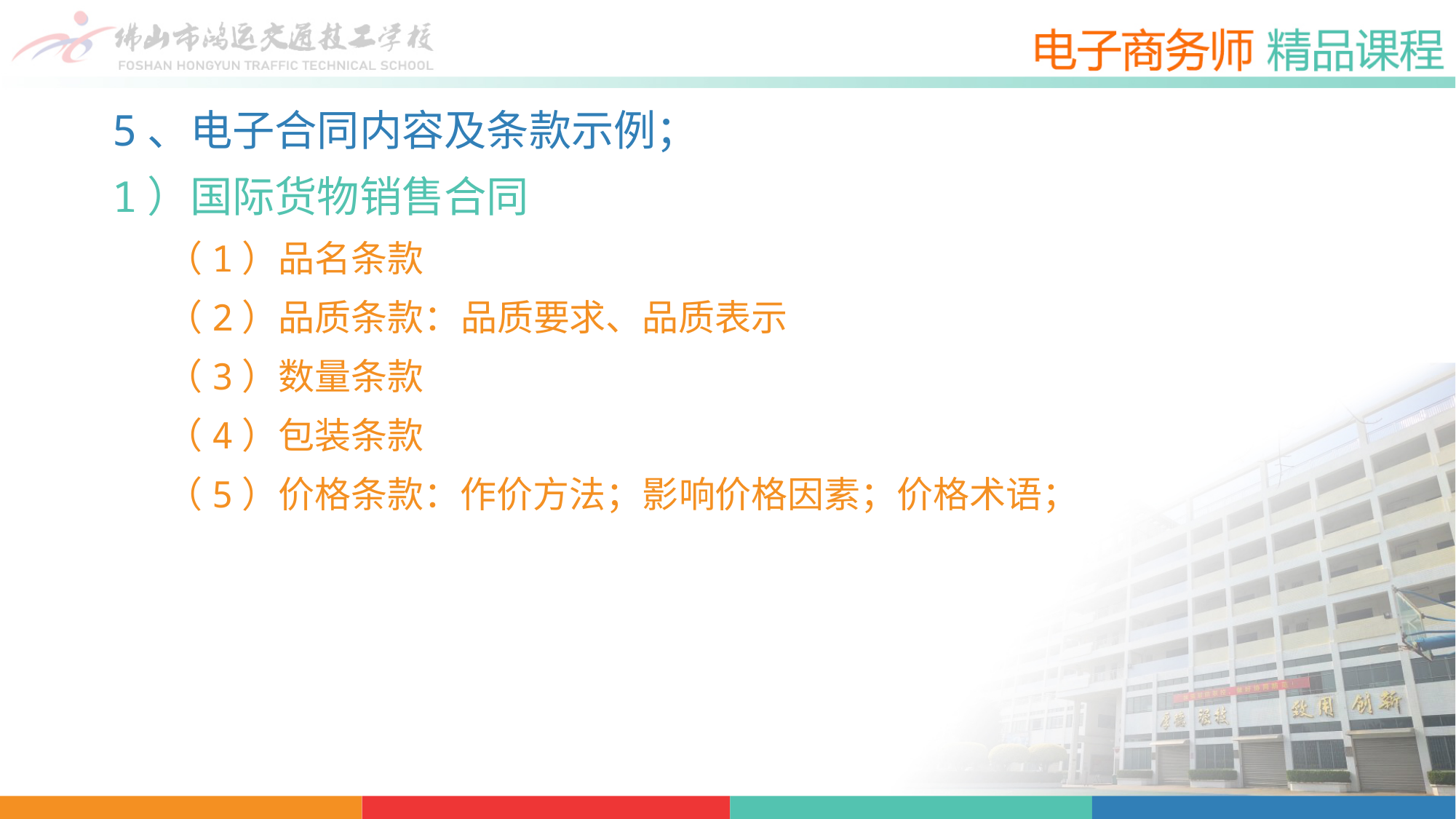

5、电子合同内容及条款示例；
1）国际货物销售合同
（1）品名条款
（2）品质条款：品质要求、品质表示
（3）数量条款
（4）包装条款
（5）价格条款：作价方法；影响价格因素；价格术语；